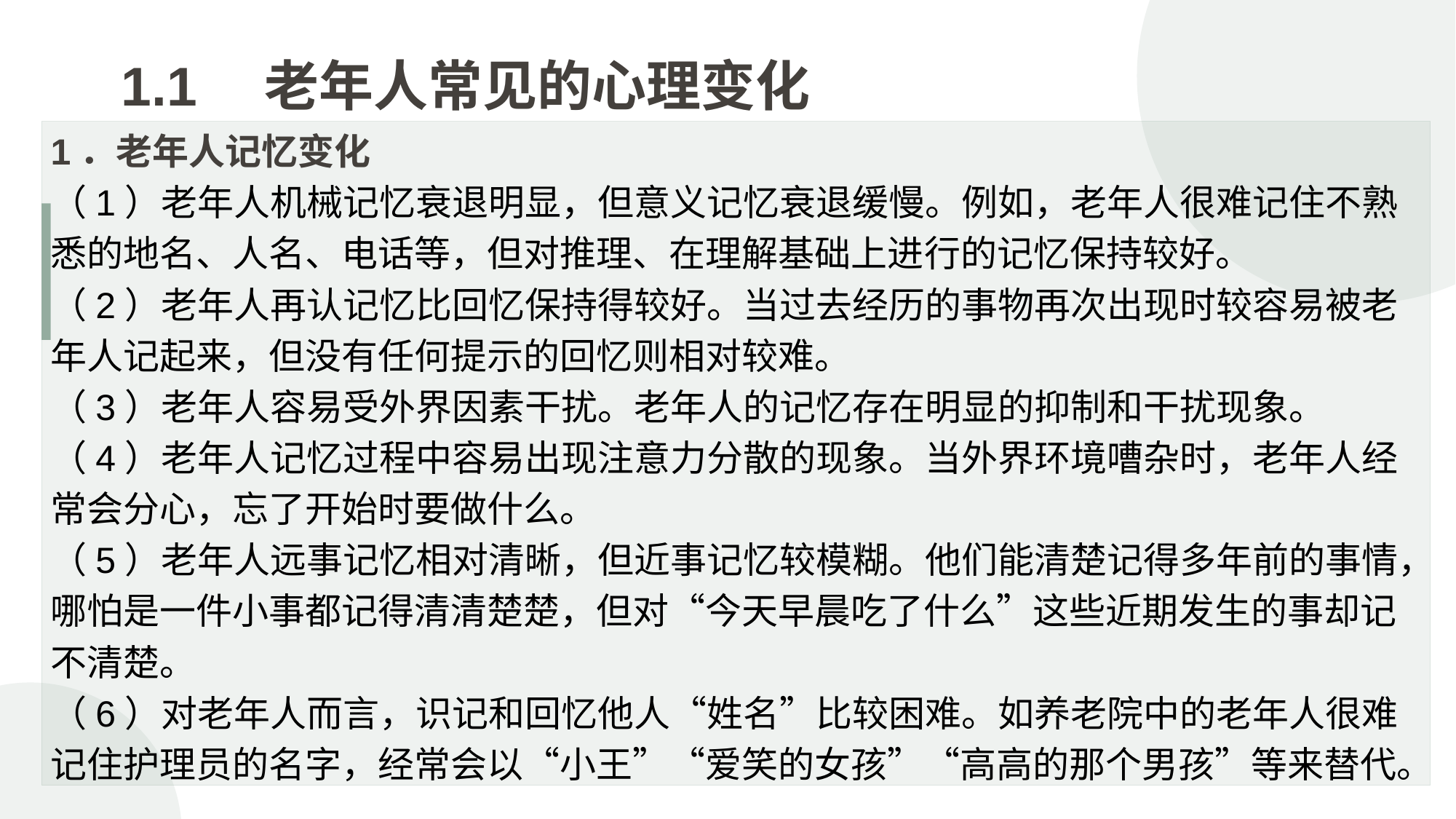

1.1　老年人常见的心理变化

1．老年人记忆变化
（1）老年人机械记忆衰退明显，但意义记忆衰退缓慢。例如，老年人很难记住不熟悉的地名、人名、电话等，但对推理、在理解基础上进行的记忆保持较好。
（2）老年人再认记忆比回忆保持得较好。当过去经历的事物再次出现时较容易被老年人记起来，但没有任何提示的回忆则相对较难。
（3）老年人容易受外界因素干扰。老年人的记忆存在明显的抑制和干扰现象。
（4）老年人记忆过程中容易出现注意力分散的现象。当外界环境嘈杂时，老年人经常会分心，忘了开始时要做什么。
（5）老年人远事记忆相对清晰，但近事记忆较模糊。他们能清楚记得多年前的事情，哪怕是一件小事都记得清清楚楚，但对“今天早晨吃了什么”这些近期发生的事却记不清楚。
（6）对老年人而言，识记和回忆他人“姓名”比较困难。如养老院中的老年人很难记住护理员的名字，经常会以“小王”“爱笑的女孩”“高高的那个男孩”等来替代。